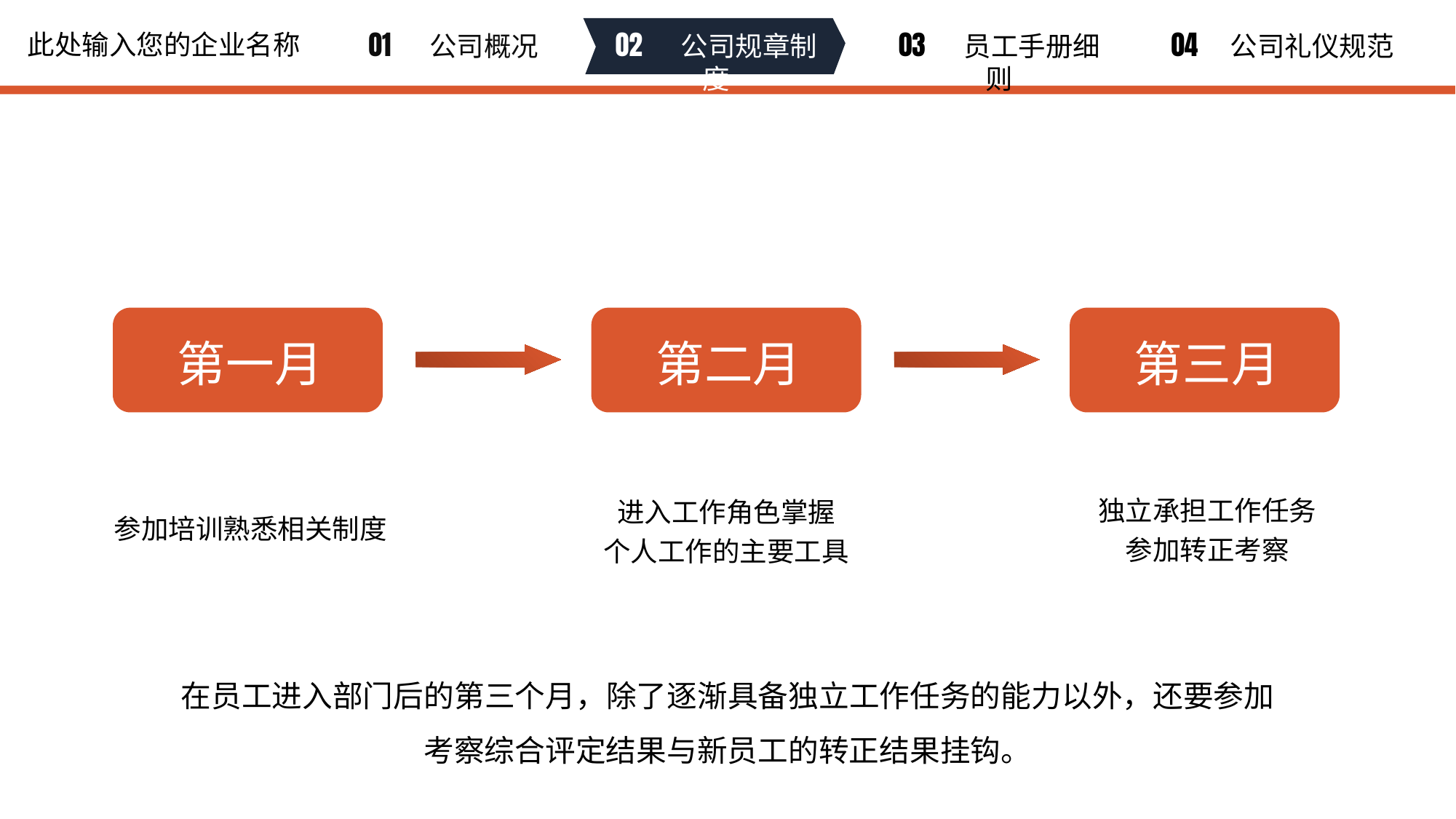

此处输入您的企业名称
01     公司概况
02     公司规章制度
03     员工手册细则
04    公司礼仪规范

第一月

第二月

第三月

独立承担工作任务
参加转正考察
进入工作角色掌握
个人工作的主要工具
参加培训熟悉相关制度
在员工进入部门后的第三个月，除了逐渐具备独立工作任务的能力以外，还要参加
考察综合评定结果与新员工的转正结果挂钩。